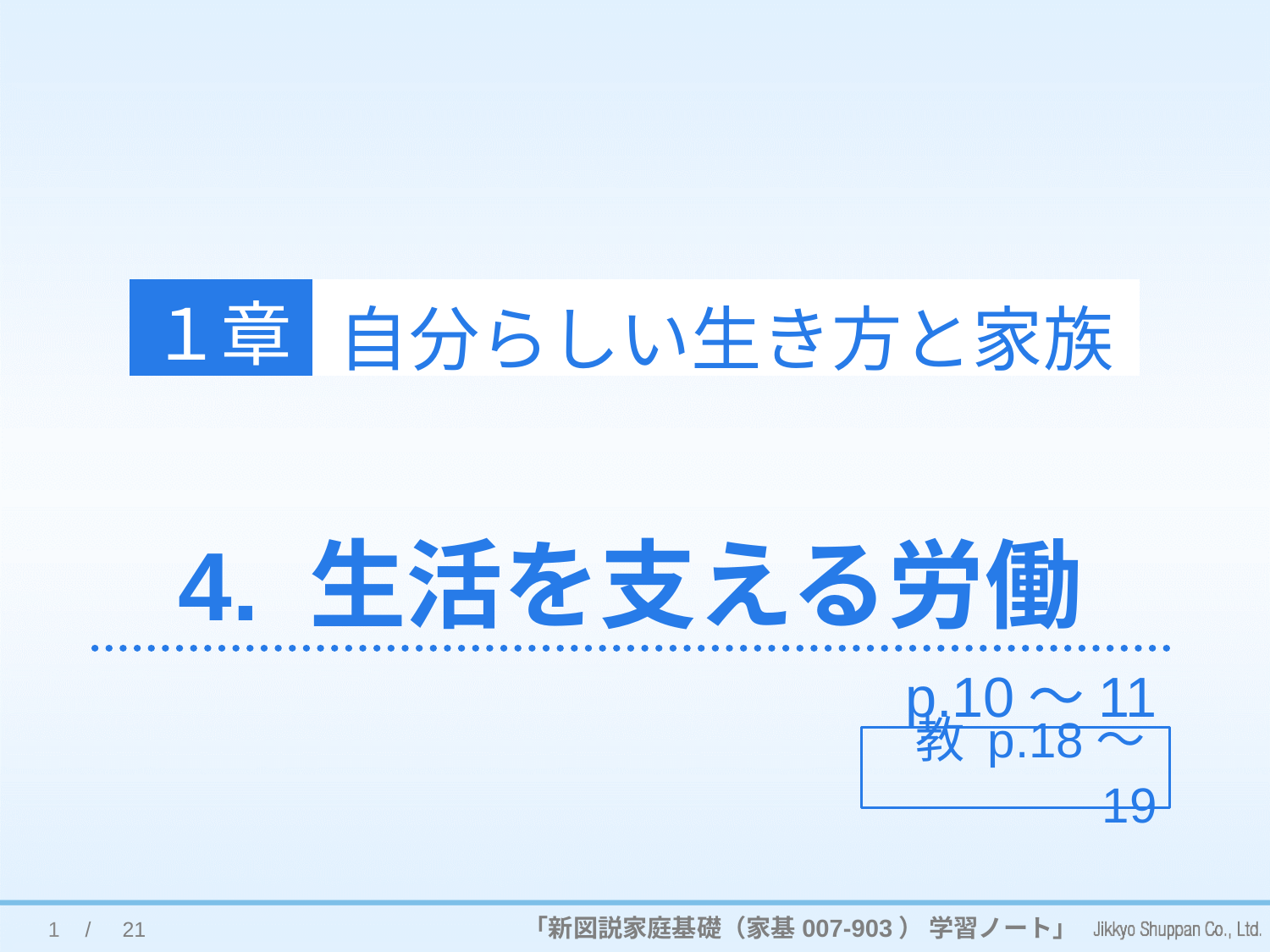

１章
自分らしい生き方と家族
# 4. 生活を支える労働
p.10～11
教 p.18～19
1